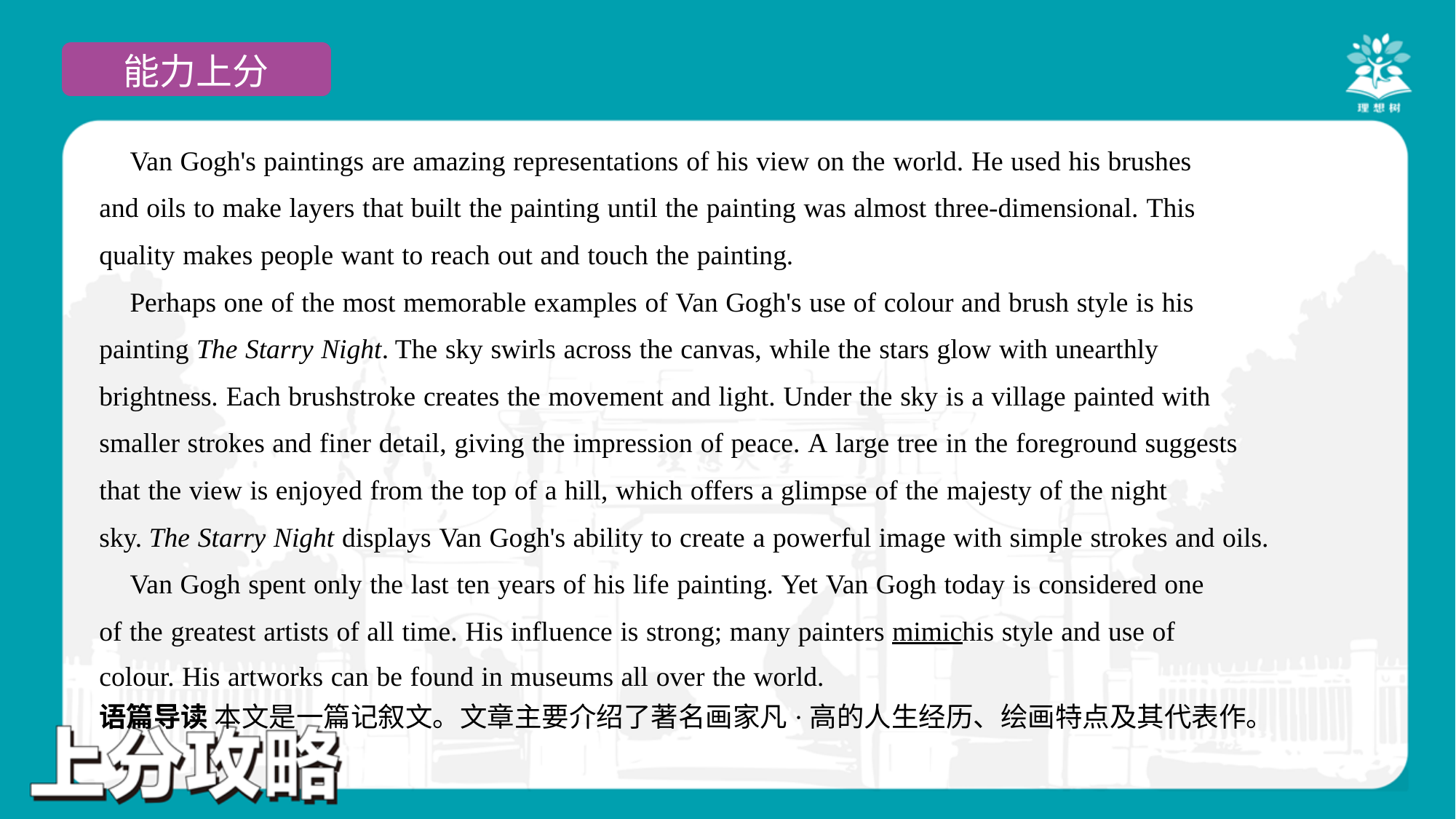

Van Gogh's paintings are amazing representations of his view on the world. He used his brushes
and oils to make layers that built the painting until the painting was almost three-dimensional. This
quality makes people want to reach out and touch the painting.
    Perhaps one of the most memorable examples of Van Gogh's use of colour and brush style is his
painting The Starry Night. The sky swirls across the canvas, while the stars glow with unearthly
brightness. Each brushstroke creates the movement and light. Under the sky is a village painted with
smaller strokes and finer detail, giving the impression of peace. A large tree in the foreground suggests
that the view is enjoyed from the top of a hill, which offers a glimpse of the majesty of the night
sky. The Starry Night displays Van Gogh's ability to create a powerful image with simple strokes and oils.
    Van Gogh spent only the last ten years of his life painting. Yet Van Gogh today is considered one
of the greatest artists of all time. His influence is strong; many painters mimichis style and use of
colour. His artworks can be found in museums all over the world.#6
语篇导读 本文是一篇记叙文。文章主要介绍了著名画家凡·高的人生经历、绘画特点及其代表作。